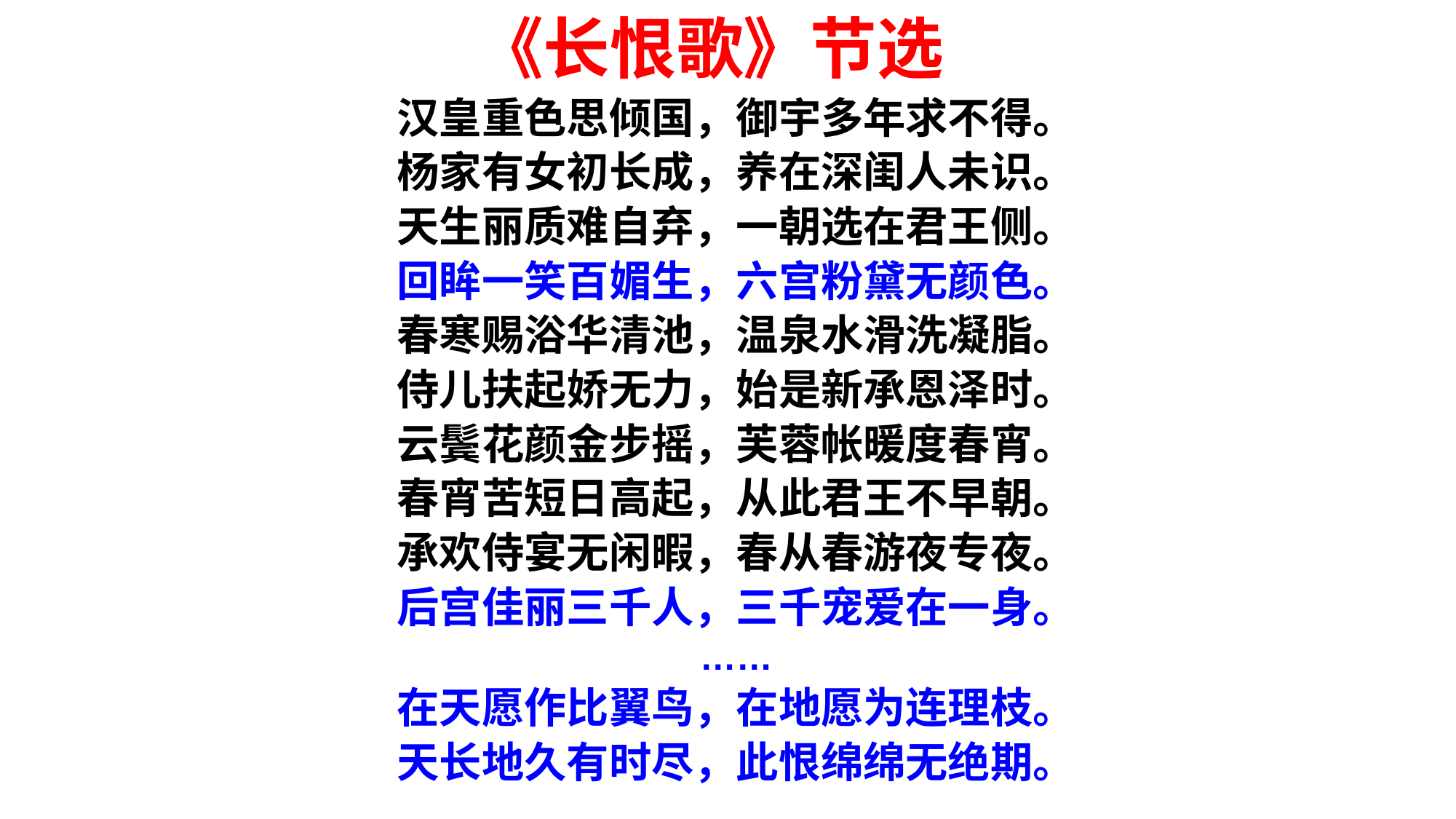

# 《长恨歌》节选
汉皇重色思倾国，御宇多年求不得。
杨家有女初长成，养在深闺人未识。
天生丽质难自弃，一朝选在君王侧。
回眸一笑百媚生，六宫粉黛无颜色。
春寒赐浴华清池，温泉水滑洗凝脂。
侍儿扶起娇无力，始是新承恩泽时。
云鬓花颜金步摇，芙蓉帐暖度春宵。
春宵苦短日高起，从此君王不早朝。
承欢侍宴无闲暇，春从春游夜专夜。
后宫佳丽三千人，三千宠爱在一身。
……
在天愿作比翼鸟，在地愿为连理枝。
天长地久有时尽，此恨绵绵无绝期。